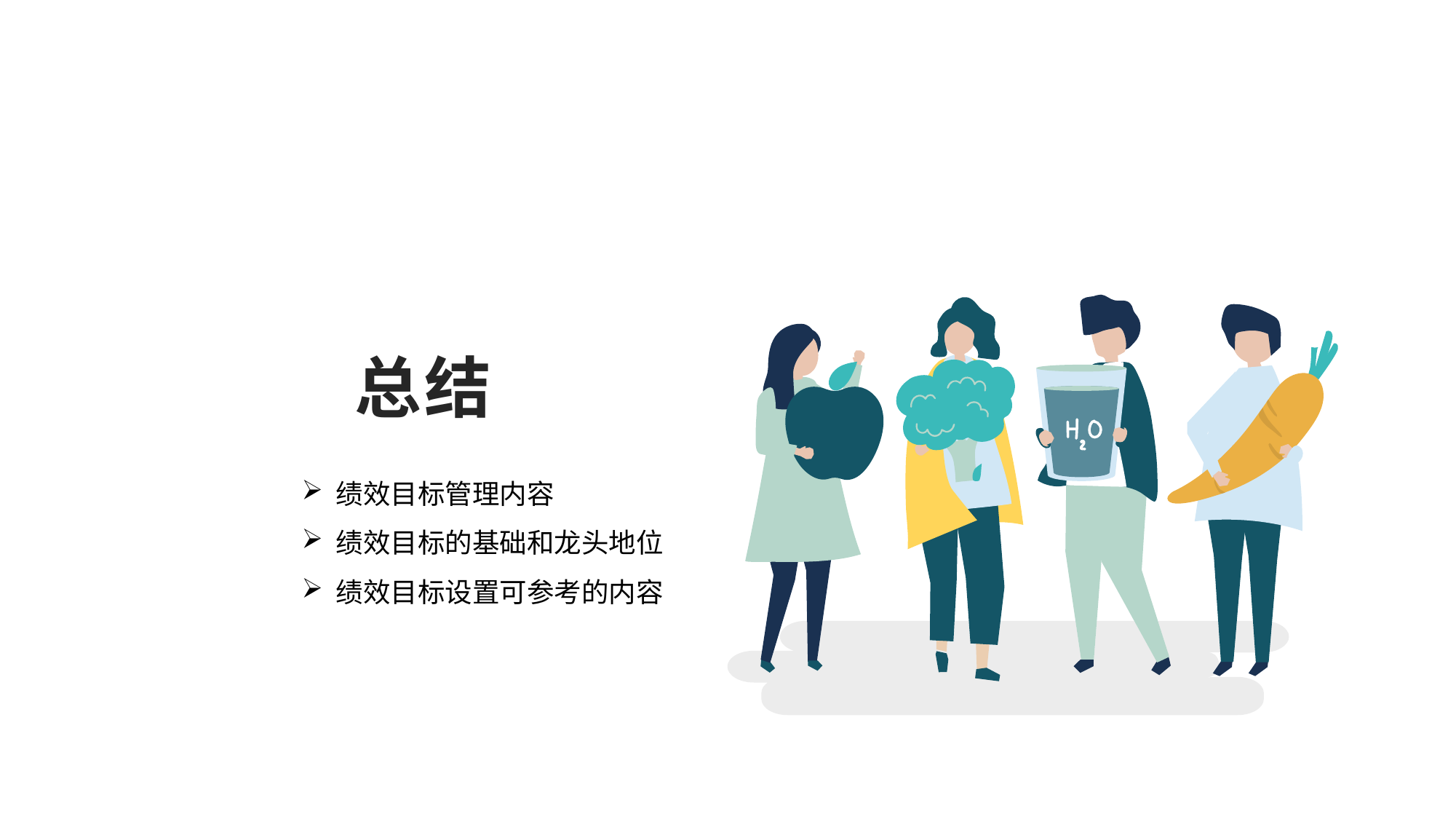

# 总结
绩效目标管理内容
绩效目标的基础和龙头地位
绩效目标设置可参考的内容